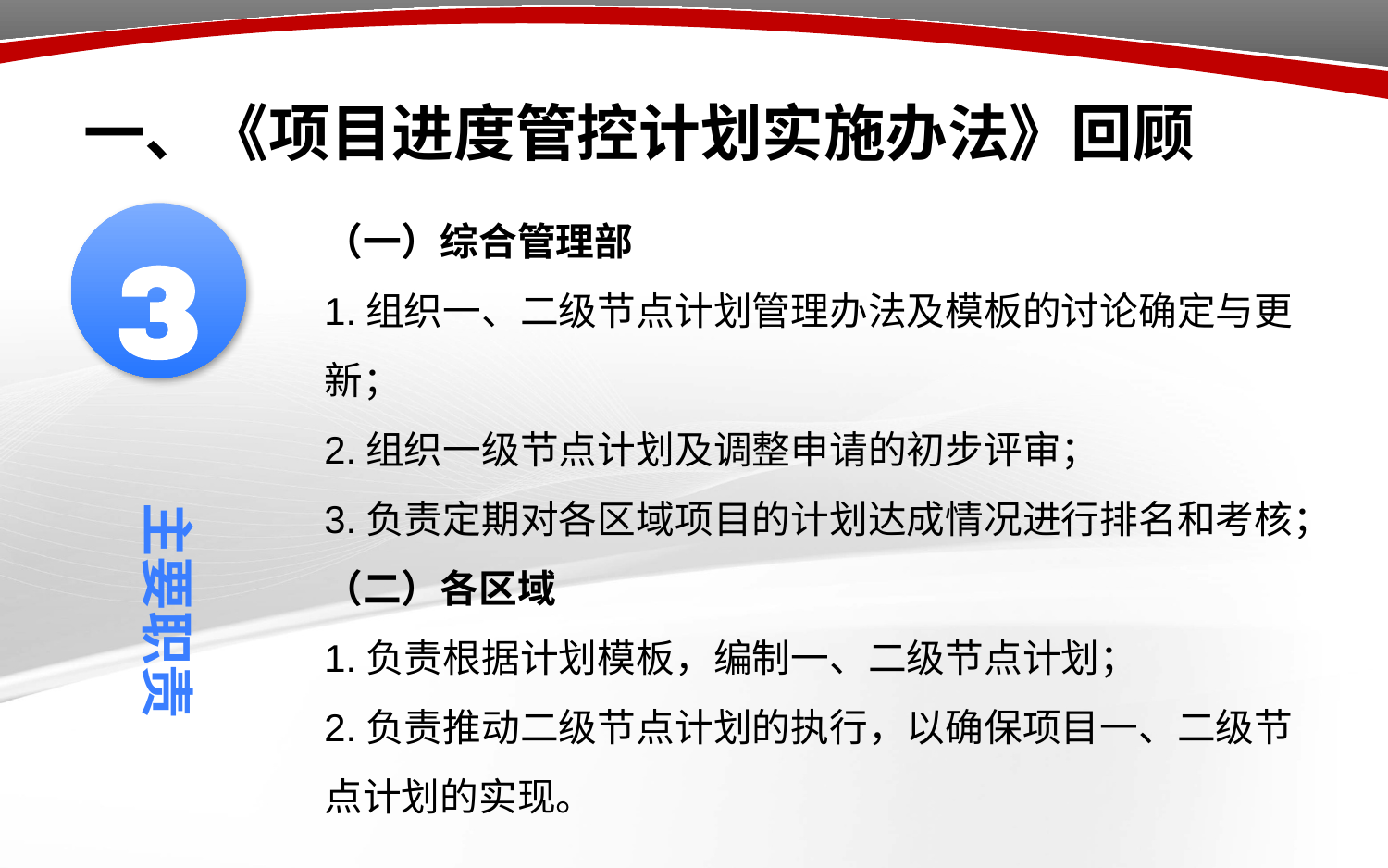

# 一、《项目进度管控计划实施办法》回顾
（一）综合管理部
1.组织一、二级节点计划管理办法及模板的讨论确定与更新；
2.组织一级节点计划及调整申请的初步评审；
3.负责定期对各区域项目的计划达成情况进行排名和考核；
（二）各区域
1.负责根据计划模板，编制一、二级节点计划；
2.负责推动二级节点计划的执行，以确保项目一、二级节点计划的实现。
3
主要职责